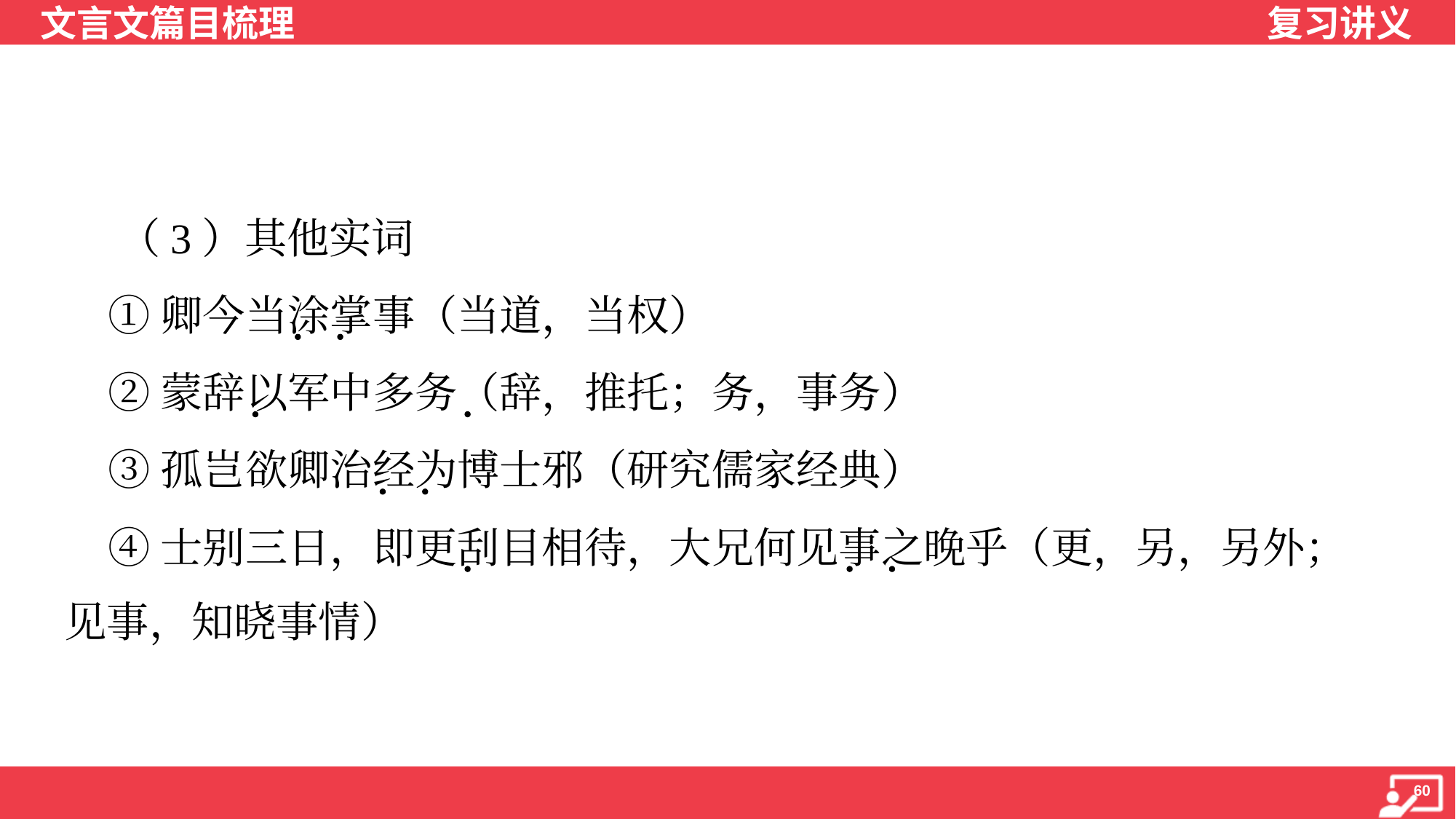

（3）其他实词
    ①卿今当涂掌事（当道，当权）
    ②蒙辞以军中多务（辞，推托；务，事务）
    ③孤岂欲卿治经为博士邪（研究儒家经典）
    ④士别三日，即更刮目相待，大兄何见事之晚乎（更，另，另外；
见事，知晓事情）